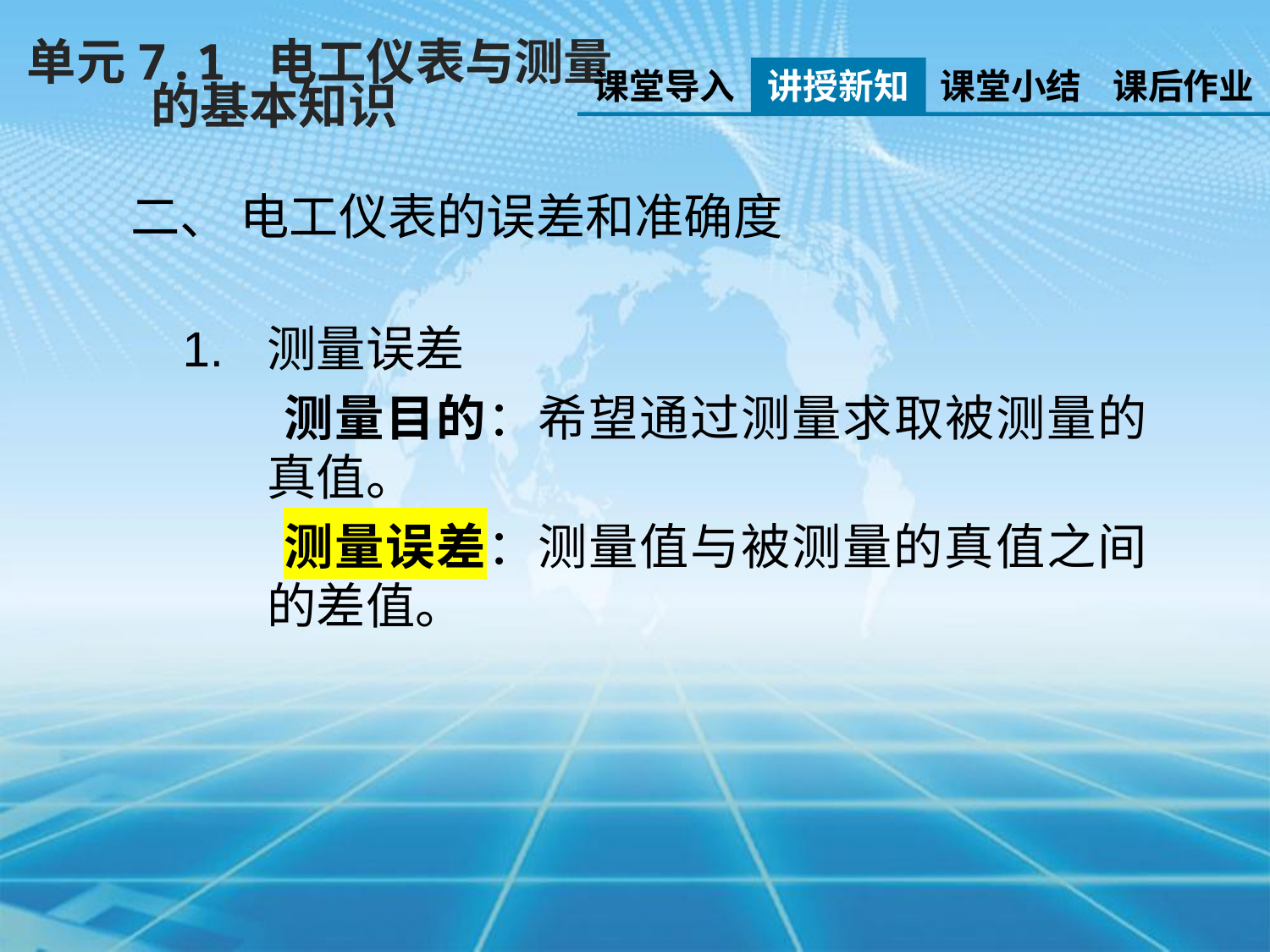

单元7.1 电工仪表与测量
          的基本知识
课堂导入
讲授新知
课堂小结
课后作业
二、 电工仪表的误差和准确度

测量误差
       测量目的：希望通过测量求取被测量的真值。
       测量误差：测量值与被测量的真值之间的差值。